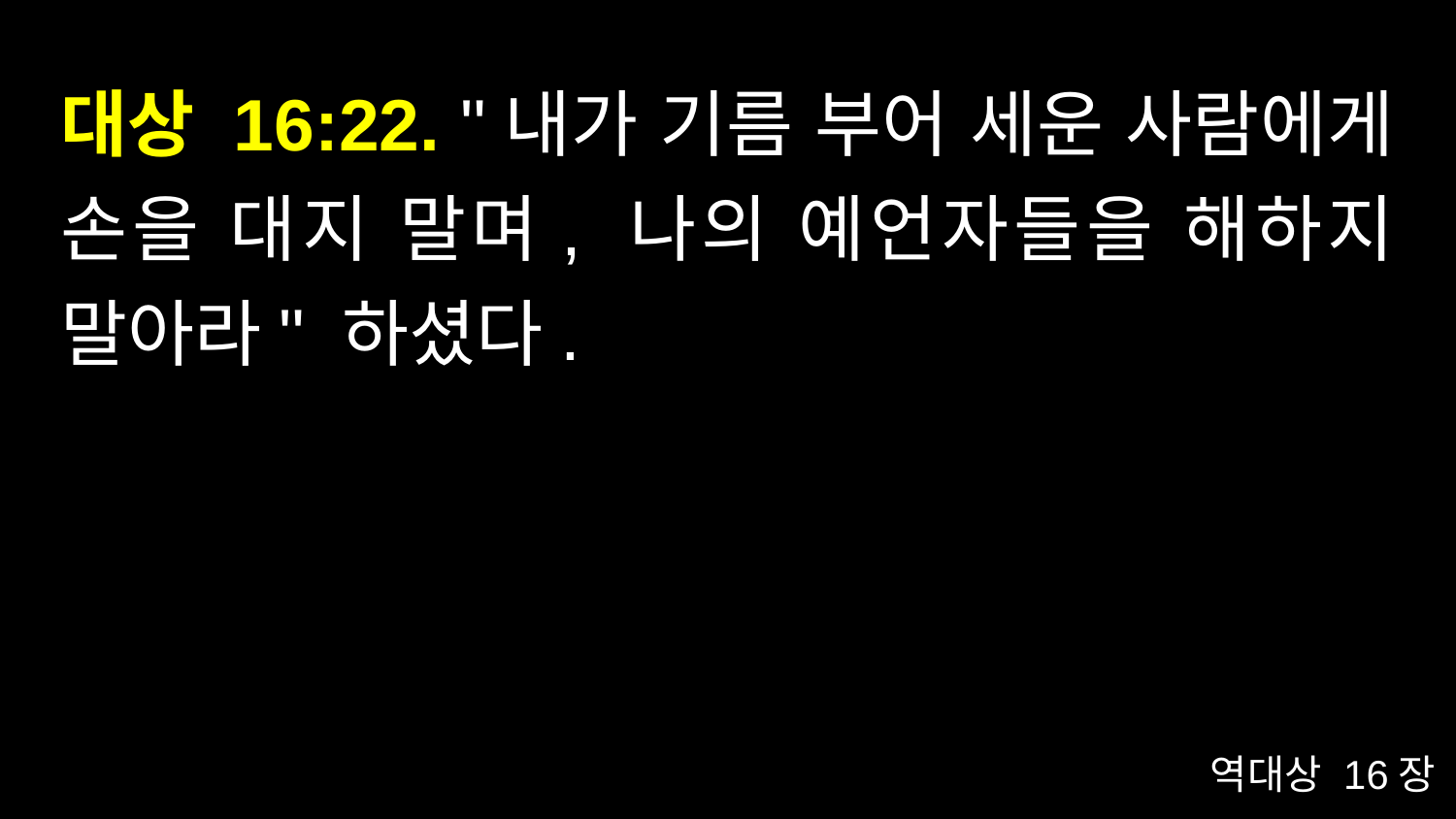

# 대상 16:22. "내가 기름 부어 세운 사람에게 손을 대지 말며, 나의 예언자들을 해하지 말아라" 하셨다.
역대상 16장